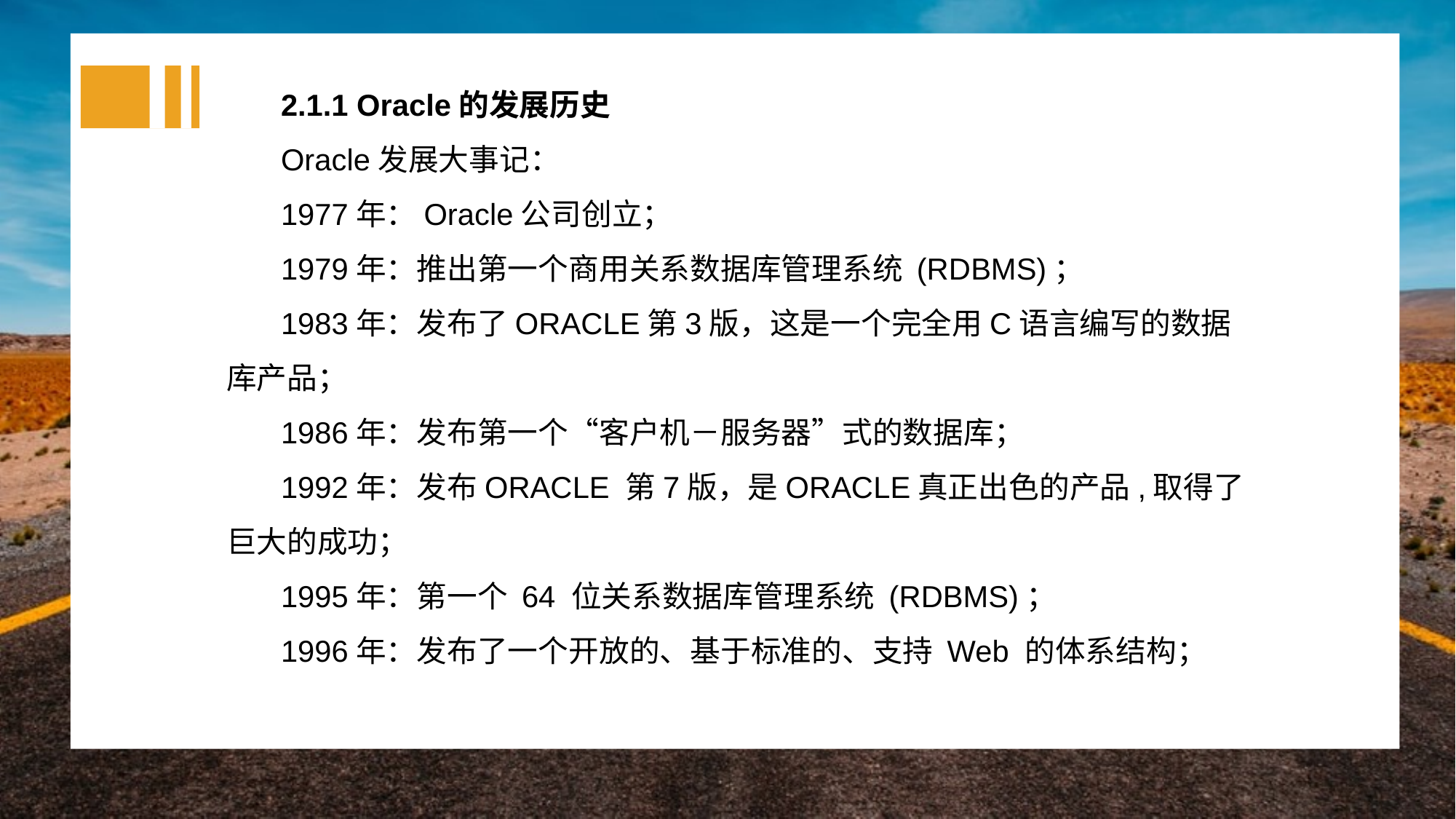

2.1.1 Oracle的发展历史
Oracle发展大事记：
1977年：Oracle公司创立；
1979年：推出第一个商用关系数据库管理系统 (RDBMS)；
1983年：发布了ORACLE第3版，这是一个完全用C语言编写的数据库产品；
1986年：发布第一个“客户机－服务器”式的数据库；
1992年：发布ORACLE 第7版，是ORACLE真正出色的产品,取得了巨大的成功；
1995年：第一个 64 位关系数据库管理系统 (RDBMS)；
1996年：发布了一个开放的、基于标准的、支持 Web 的体系结构；